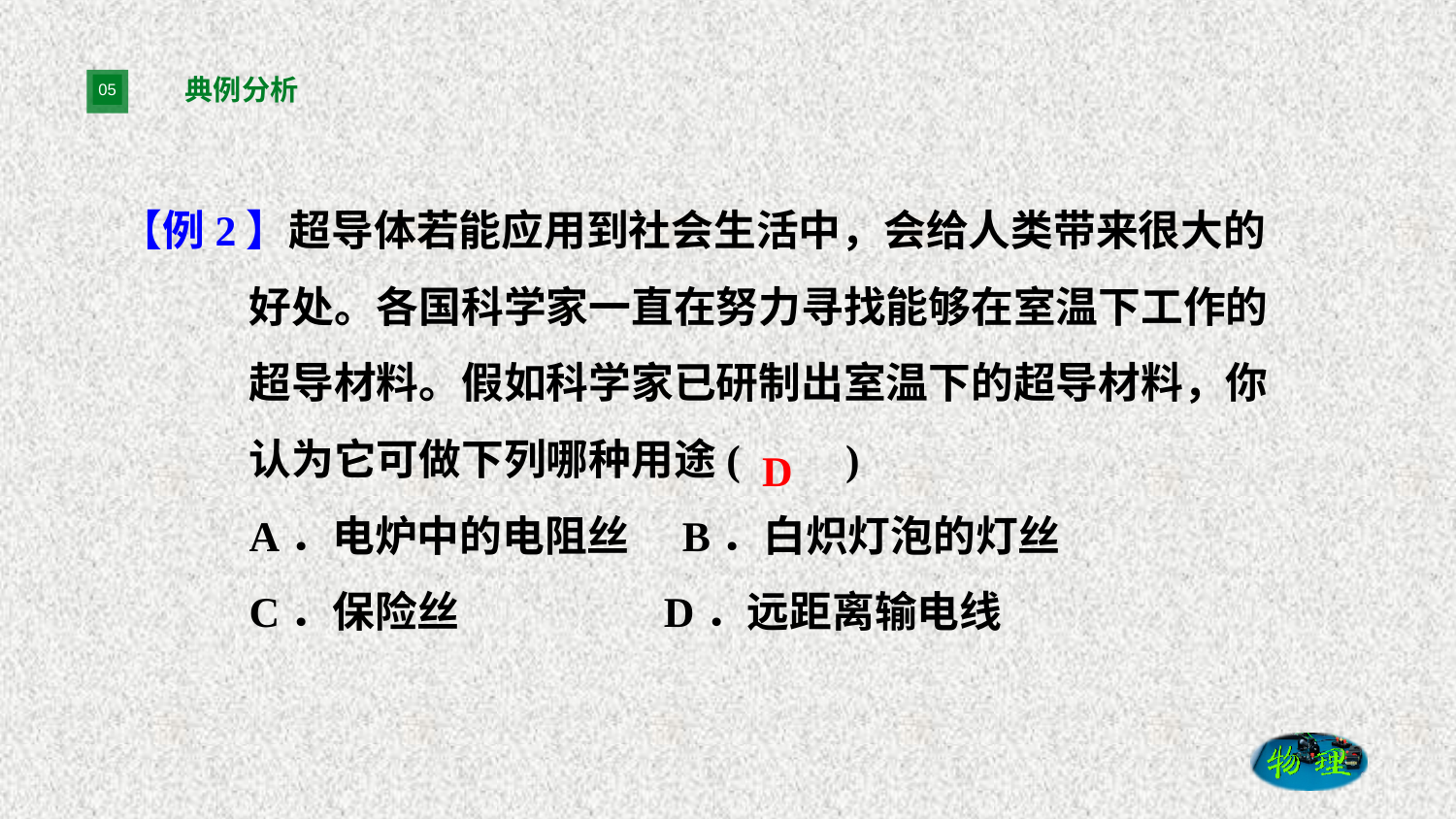

# 典例分析
【例2】超导体若能应用到社会生活中，会给人类带来很大的好处。各国科学家一直在努力寻找能够在室温下工作的超导材料。假如科学家已研制出室温下的超导材料，你认为它可做下列哪种用途(　　)
A．电炉中的电阻丝　B．白炽灯泡的灯丝
C．保险丝                    D．远距离输电线
D